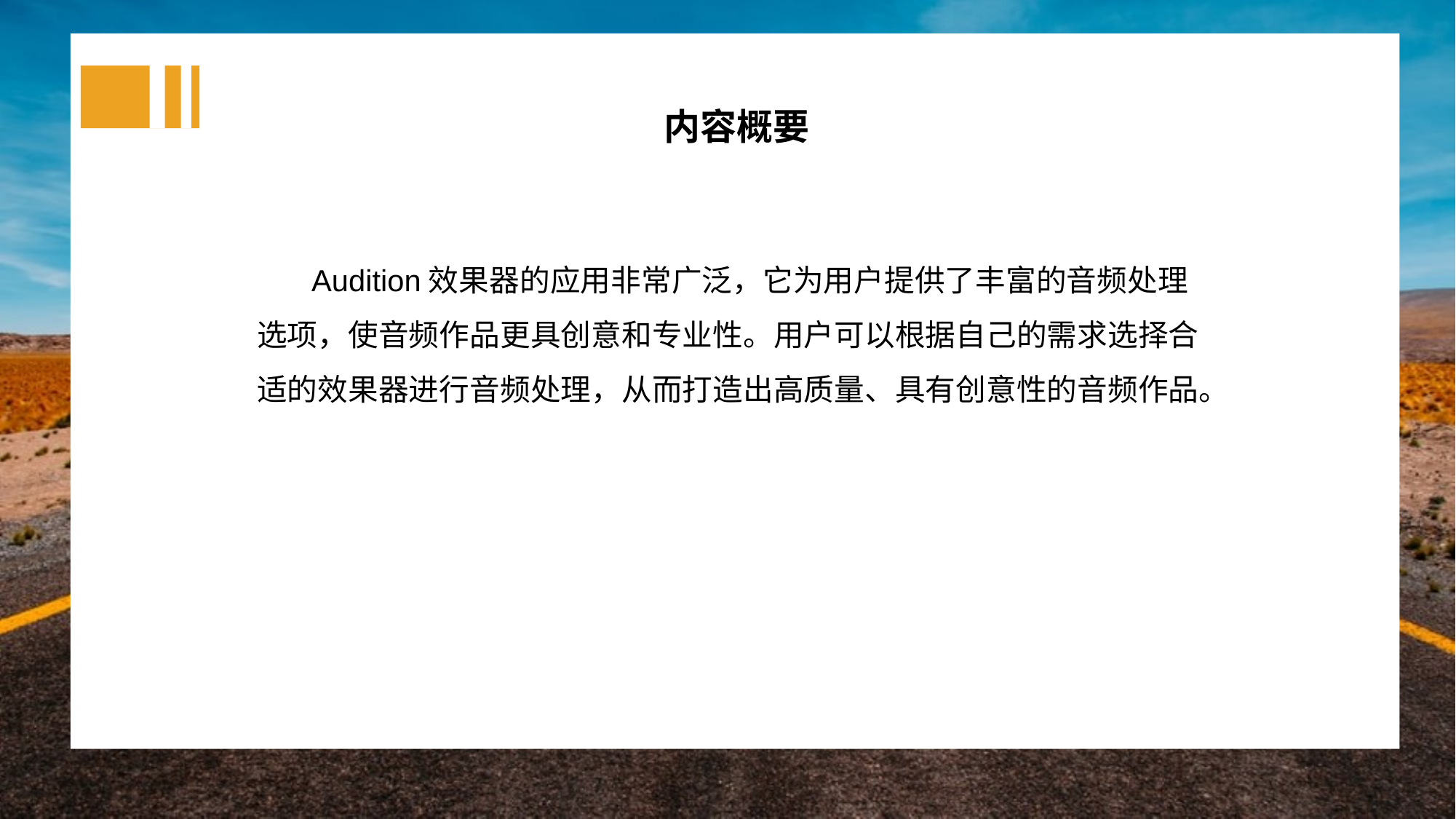

内容概要
Audition效果器的应用非常广泛，它为用户提供了丰富的音频处理选项，使音频作品更具创意和专业性。用户可以根据自己的需求选择合适的效果器进行音频处理，从而打造出高质量、具有创意性的音频作品。